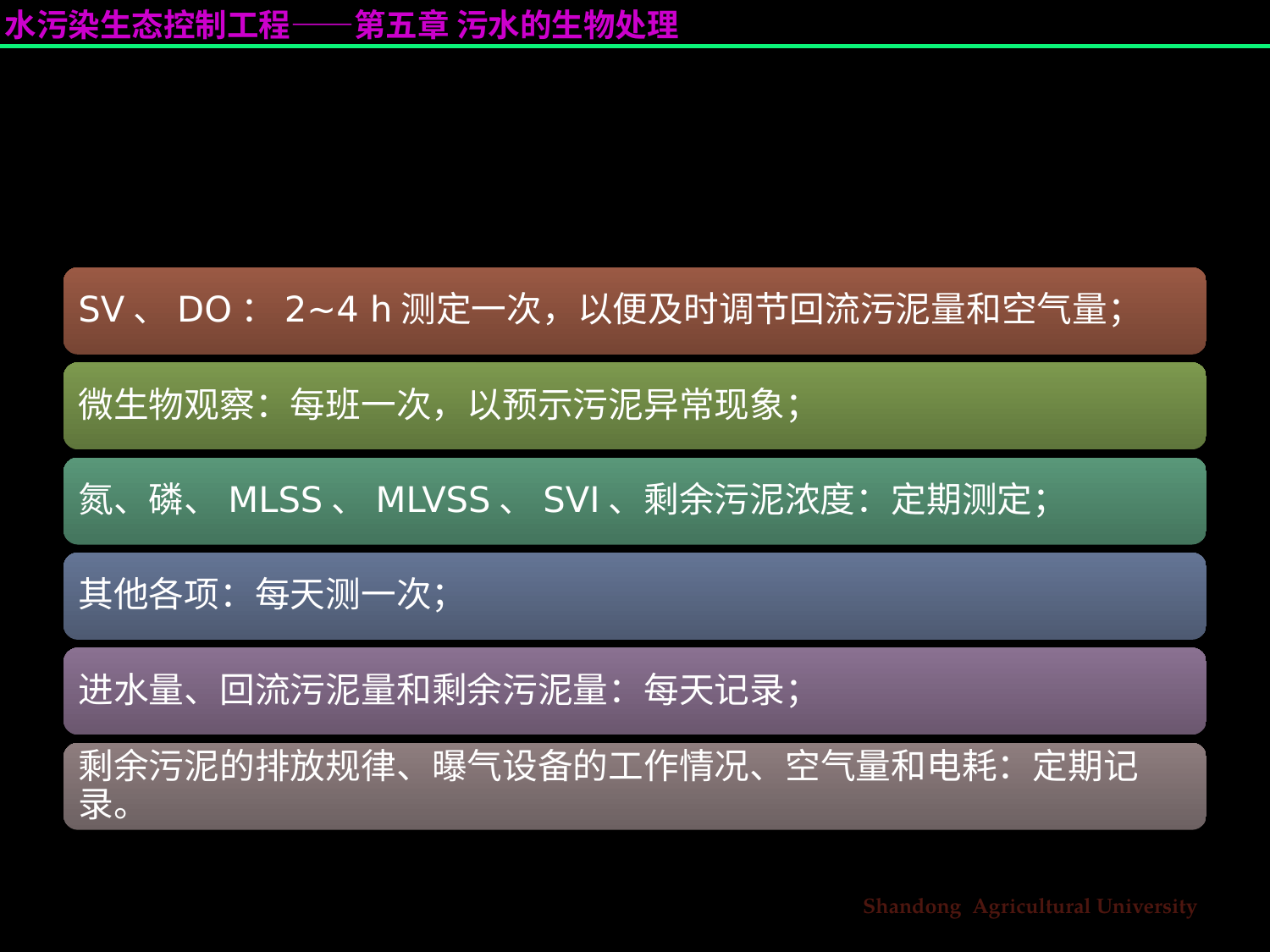

#
SV、DO：2~4 h测定一次，以便及时调节回流污泥量和空气量；
微生物观察：每班一次，以预示污泥异常现象；
氮、磷、MLSS、MLVSS、SVI、剩余污泥浓度：定期测定；
其他各项：每天测一次；
进水量、回流污泥量和剩余污泥量：每天记录；
剩余污泥的排放规律、曝气设备的工作情况、空气量和电耗：定期记录。